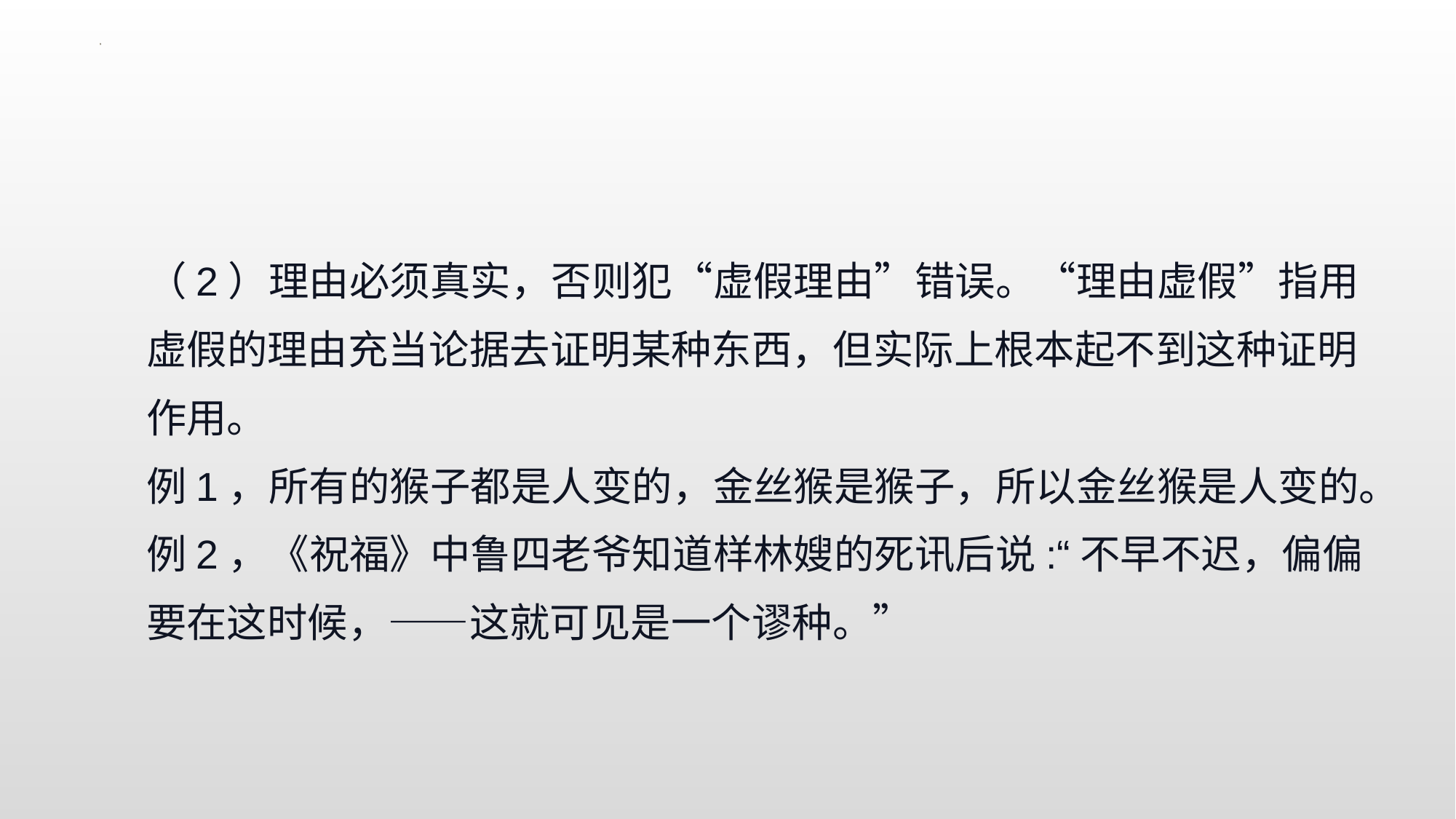

（2）理由必须真实，否则犯“虚假理由”错误。“理由虚假”指用虚假的理由充当论据去证明某种东西，但实际上根本起不到这种证明作用。
例1，所有的猴子都是人变的，金丝猴是猴子，所以金丝猴是人变的。
例2，《祝福》中鲁四老爷知道样林嫂的死讯后说:“不早不迟，偏偏要在这时候，——这就可见是一个谬种。”